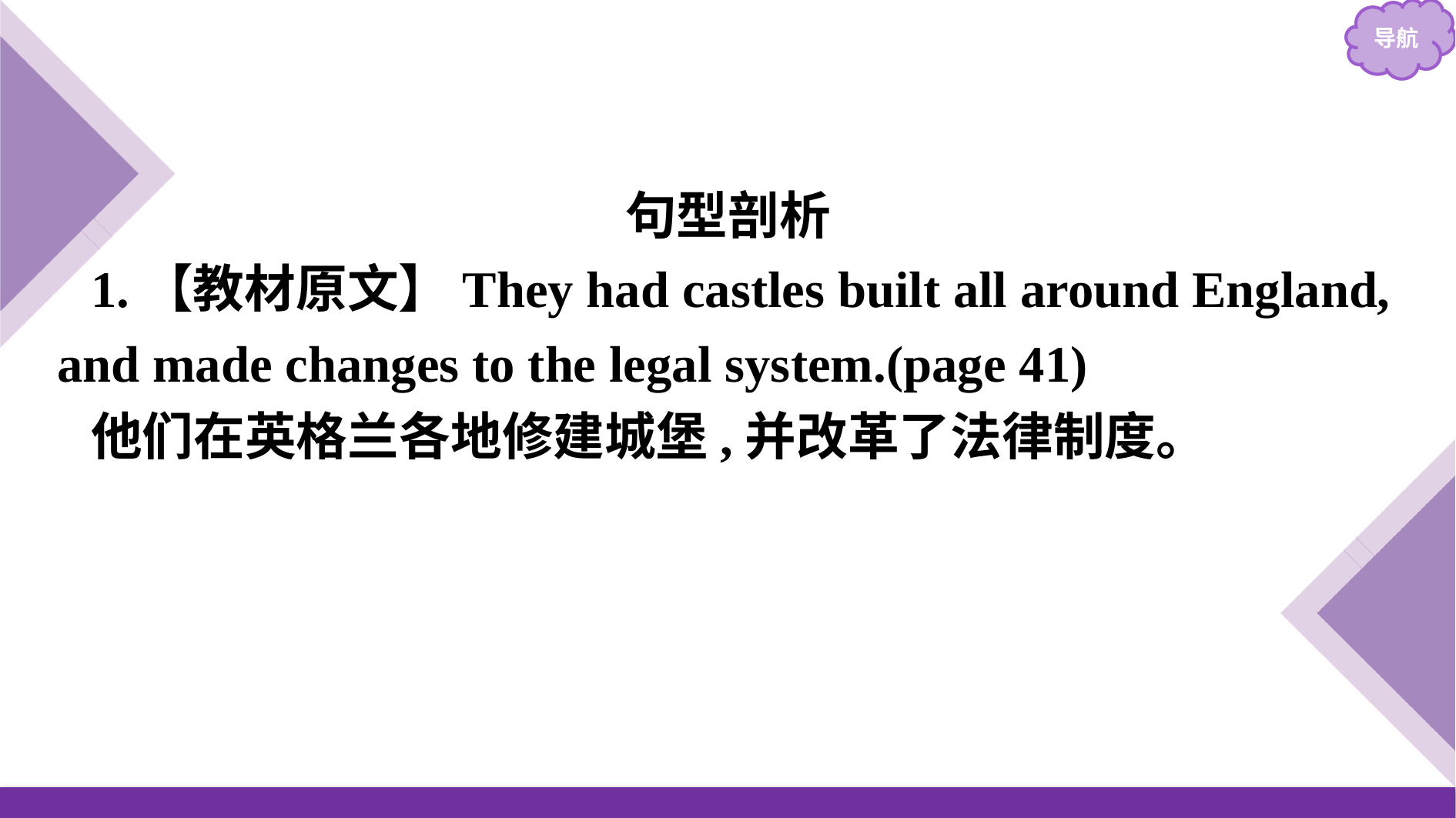

句型剖析
1.【教材原文】They had castles built all around England, and made changes to the legal system.(page 41)
他们在英格兰各地修建城堡,并改革了法律制度。